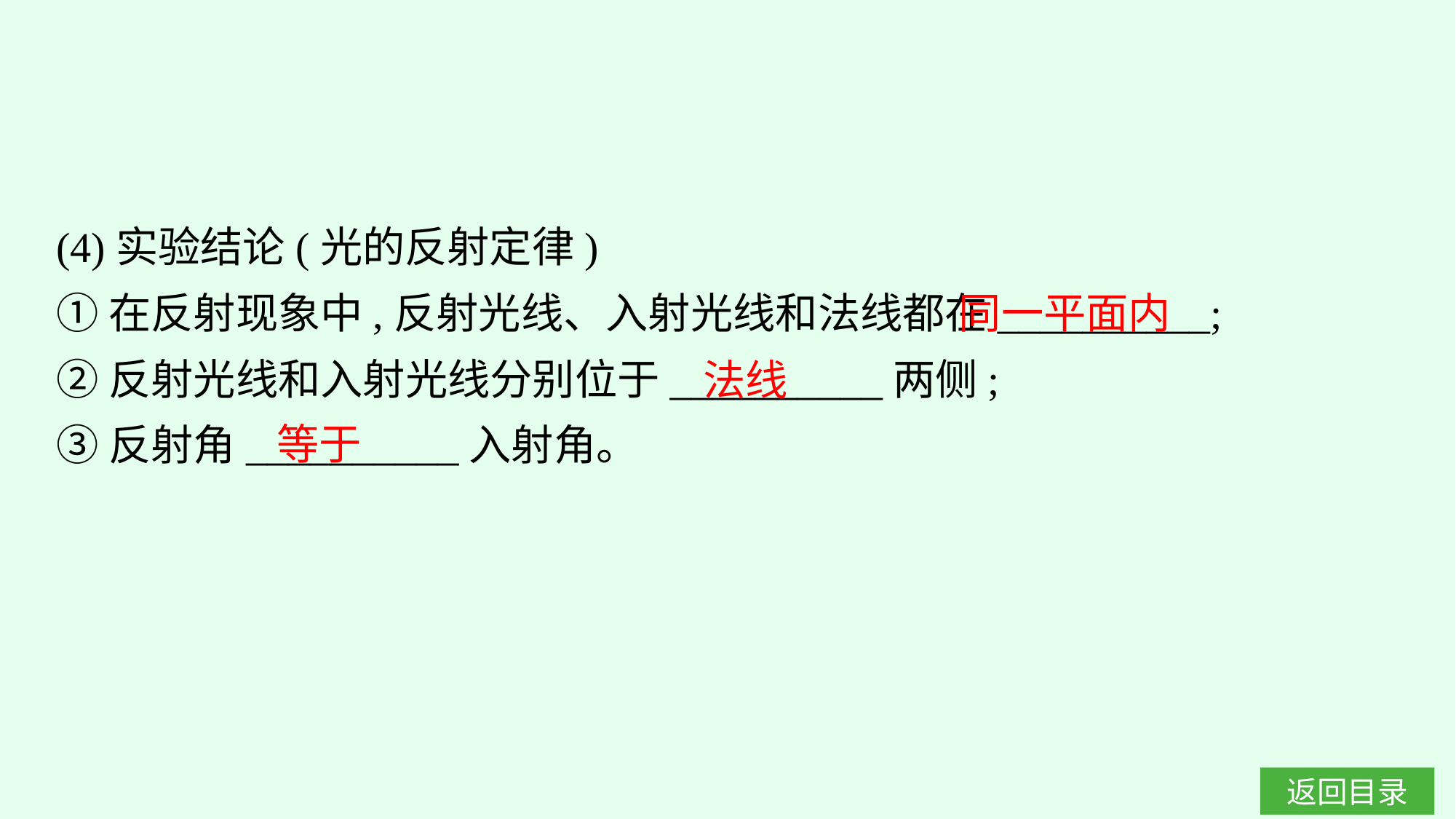

(4)实验结论(光的反射定律)
①在反射现象中,反射光线、入射光线和法线都在__________;
②反射光线和入射光线分别位于__________两侧;
③反射角__________入射角。
同一平面内
法线
等于